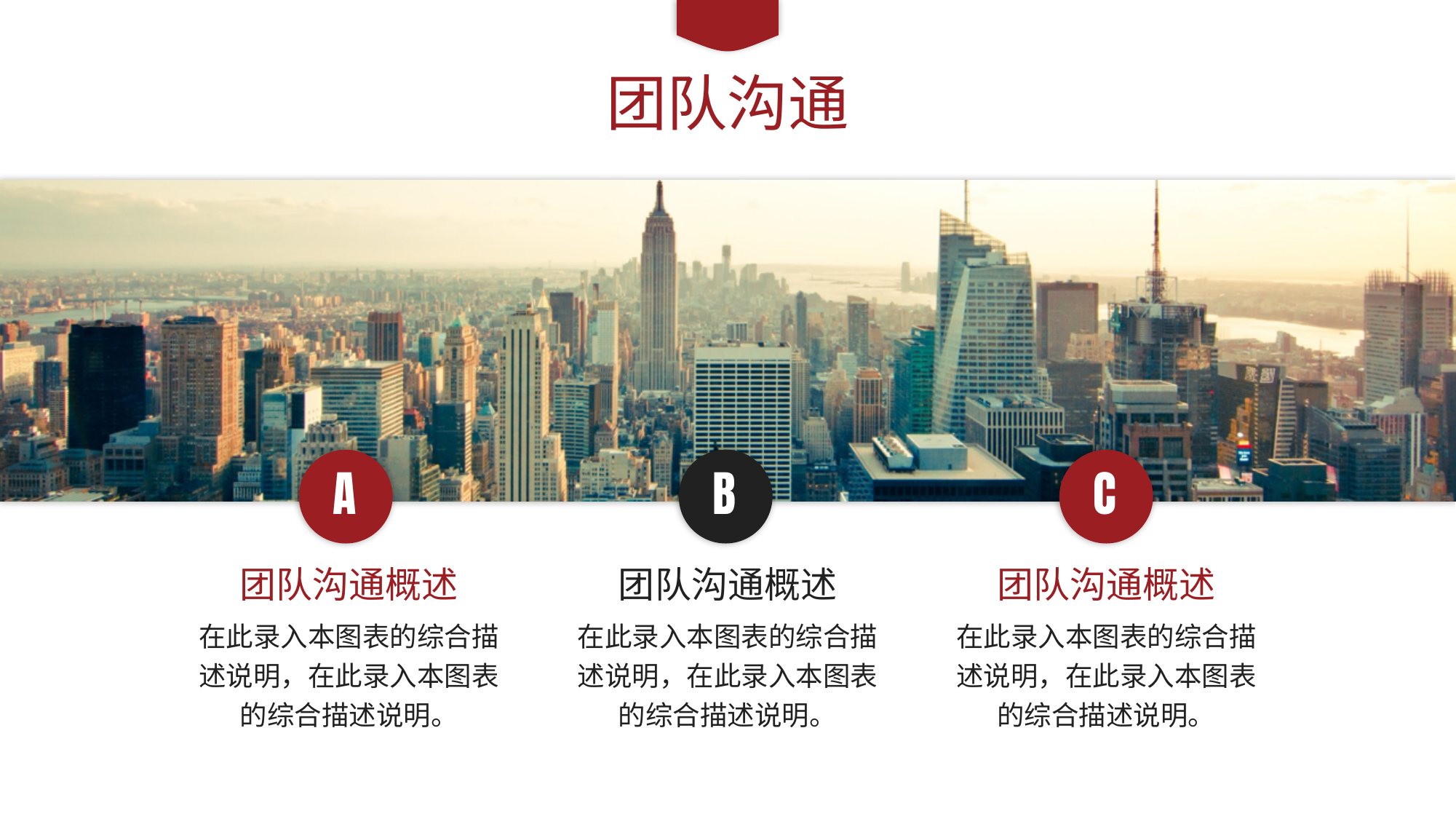

团队沟通

A

B

C
团队沟通概述
团队沟通概述
团队沟通概述
在此录入本图表的综合描述说明，在此录入本图表的综合描述说明。
在此录入本图表的综合描述说明，在此录入本图表的综合描述说明。
在此录入本图表的综合描述说明，在此录入本图表的综合描述说明。